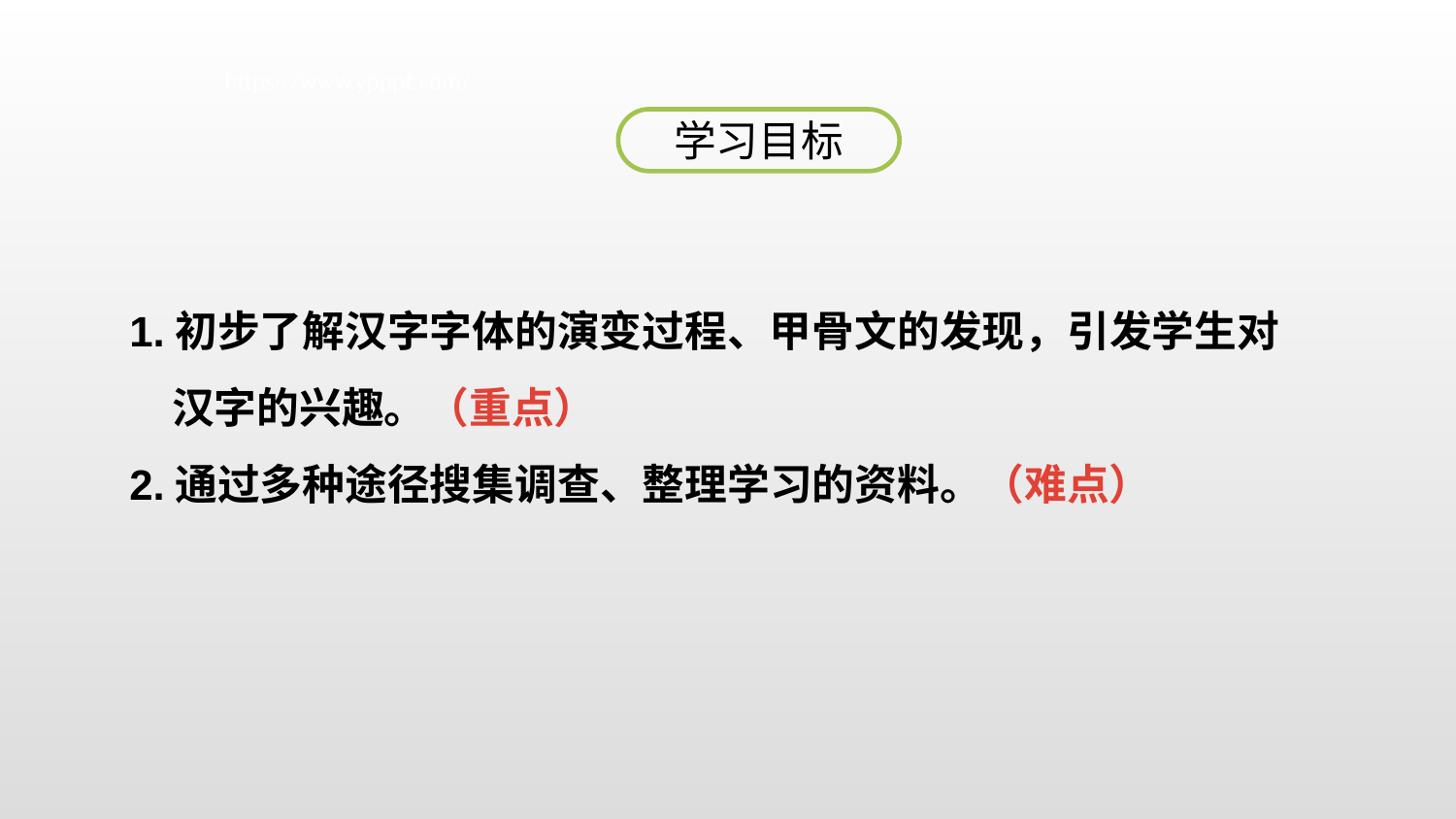

https://www.ypppt.com/
学习目标
1.初步了解汉字字体的演变过程、甲骨文的发现，引发学生对汉字的兴趣。（重点）
2.通过多种途径搜集调查、整理学习的资料。（难点）